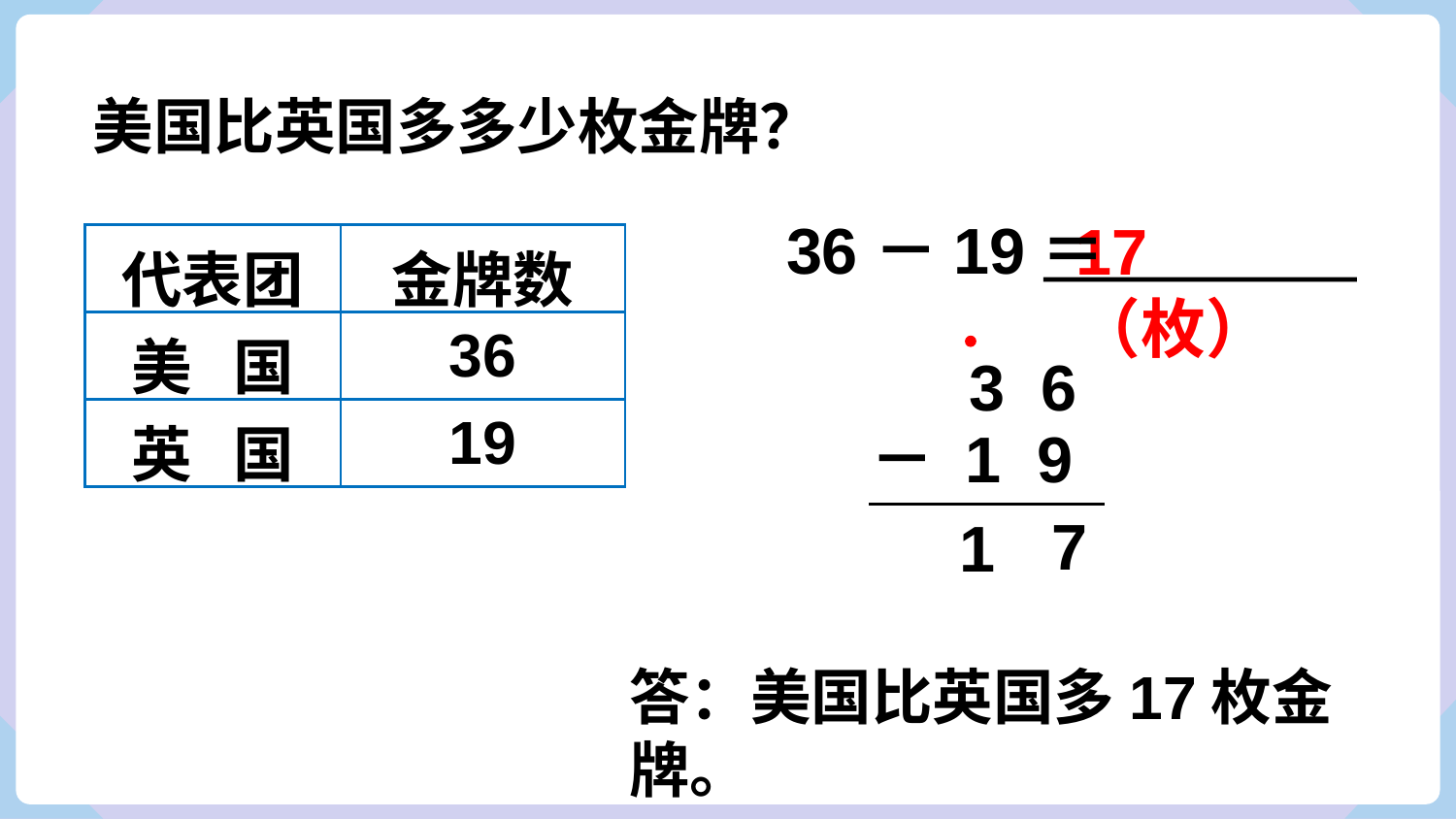

美国比英国多多少枚金牌？
36－19＝
17（枚）
| 代表团 | 金牌数 |
| --- | --- |
| 美 国 | 36 |
| 英 国 | 19 |

3  6
 － 1  9
7
1
答：美国比英国多17枚金牌。